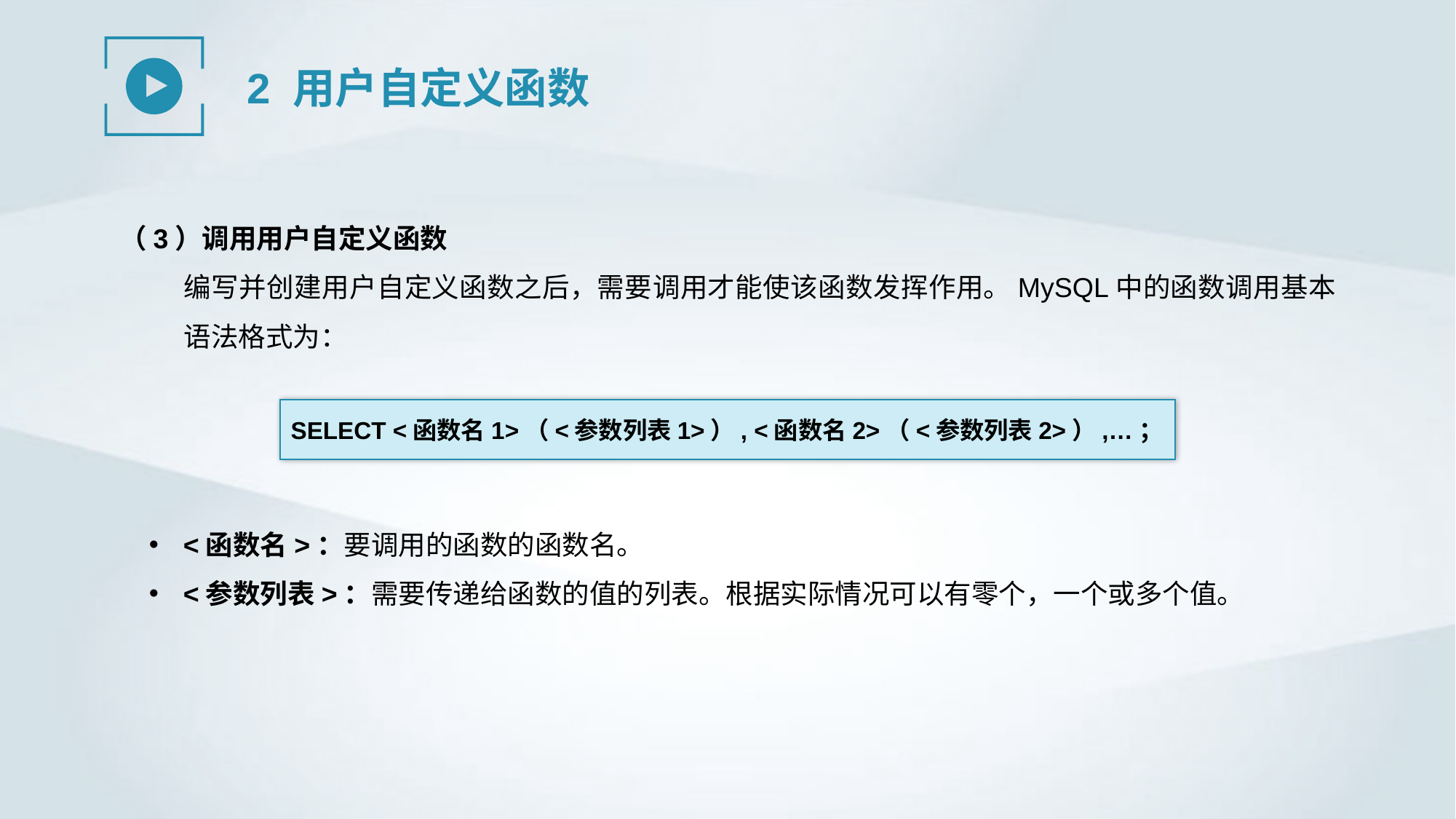

2 用户自定义函数
（3）调用用户自定义函数
编写并创建用户自定义函数之后，需要调用才能使该函数发挥作用。MySQL中的函数调用基本语法格式为：
SELECT <函数名1>（<参数列表1>）, <函数名2>（<参数列表2>）,…；
<函数名>：要调用的函数的函数名。
<参数列表>：需要传递给函数的值的列表。根据实际情况可以有零个，一个或多个值。